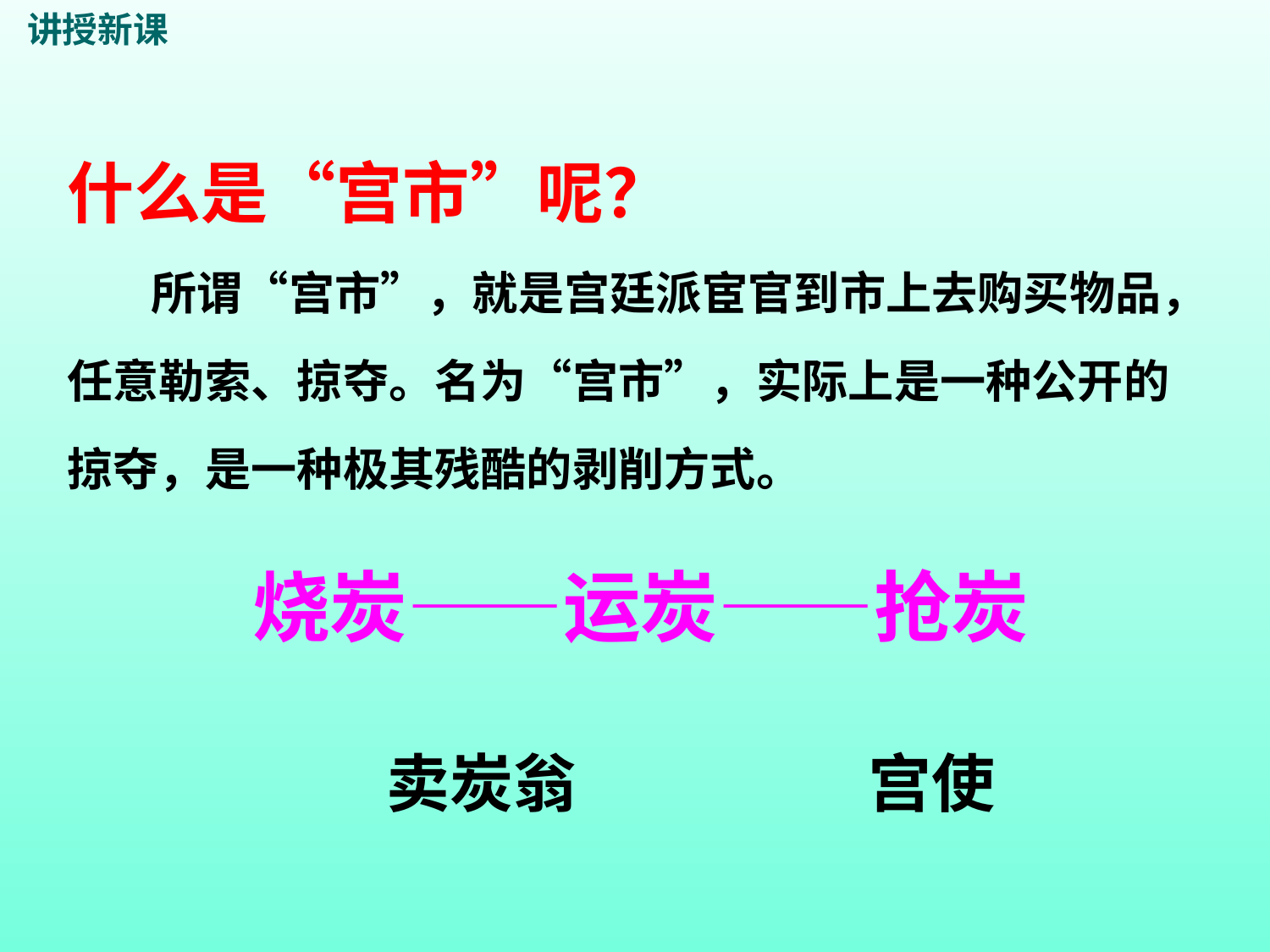

讲授新课
什么是“宫市”呢？
       所谓“宫市”，就是宫廷派宦官到市上去购买物品，任意勒索、掠夺。名为“宫市”，实际上是一种公开的掠夺，是一种极其残酷的剥削方式。

烧炭——运炭——抢炭

宫使
卖炭翁